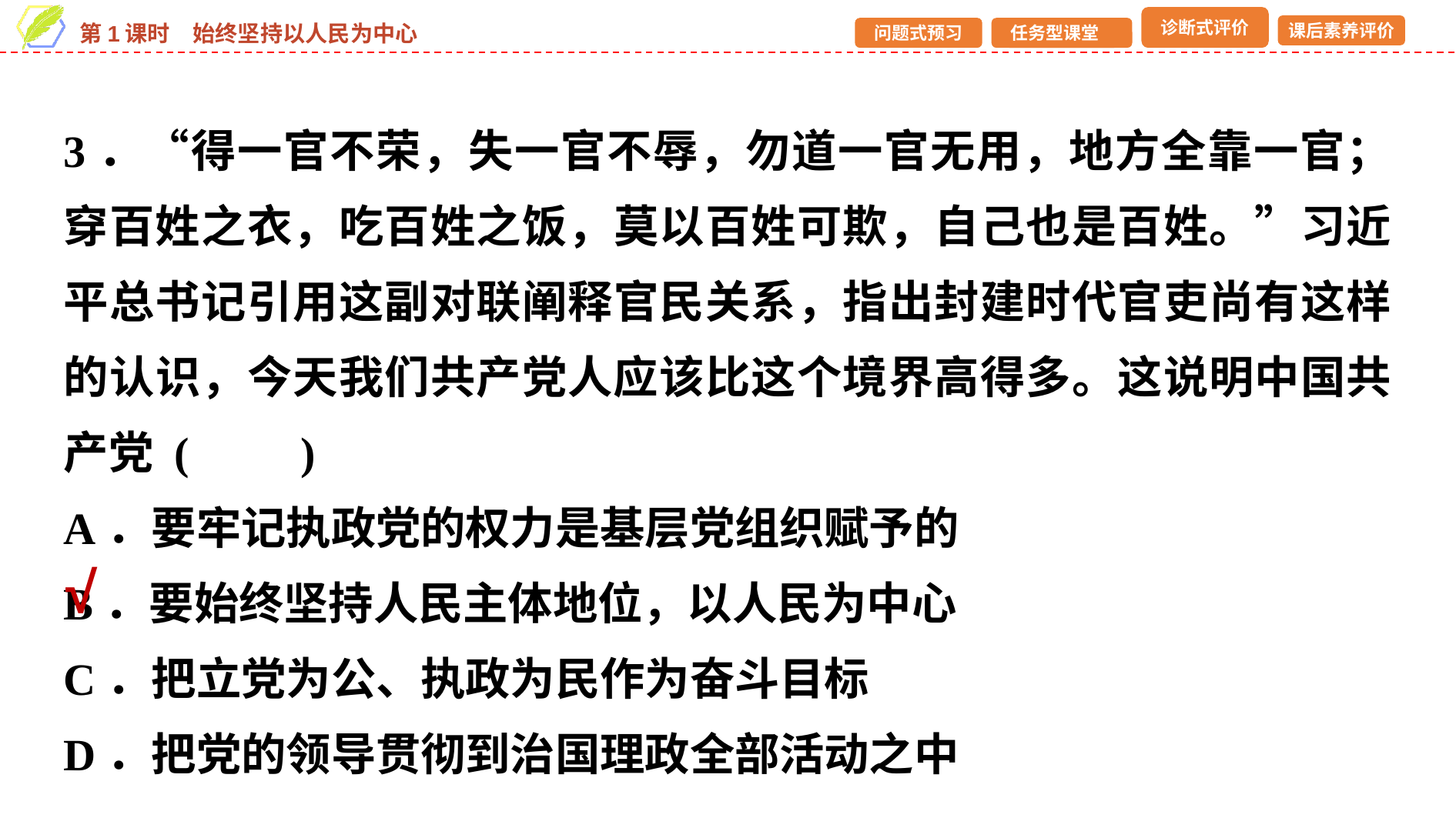

3．“得一官不荣，失一官不辱，勿道一官无用，地方全靠一官；穿百姓之衣，吃百姓之饭，莫以百姓可欺，自己也是百姓。”习近平总书记引用这副对联阐释官民关系，指出封建时代官吏尚有这样的认识，今天我们共产党人应该比这个境界高得多。这说明中国共产党 (　　)
A．要牢记执政党的权力是基层党组织赋予的
B．要始终坚持人民主体地位，以人民为中心
C．把立党为公、执政为民作为奋斗目标
D．把党的领导贯彻到治国理政全部活动之中
√